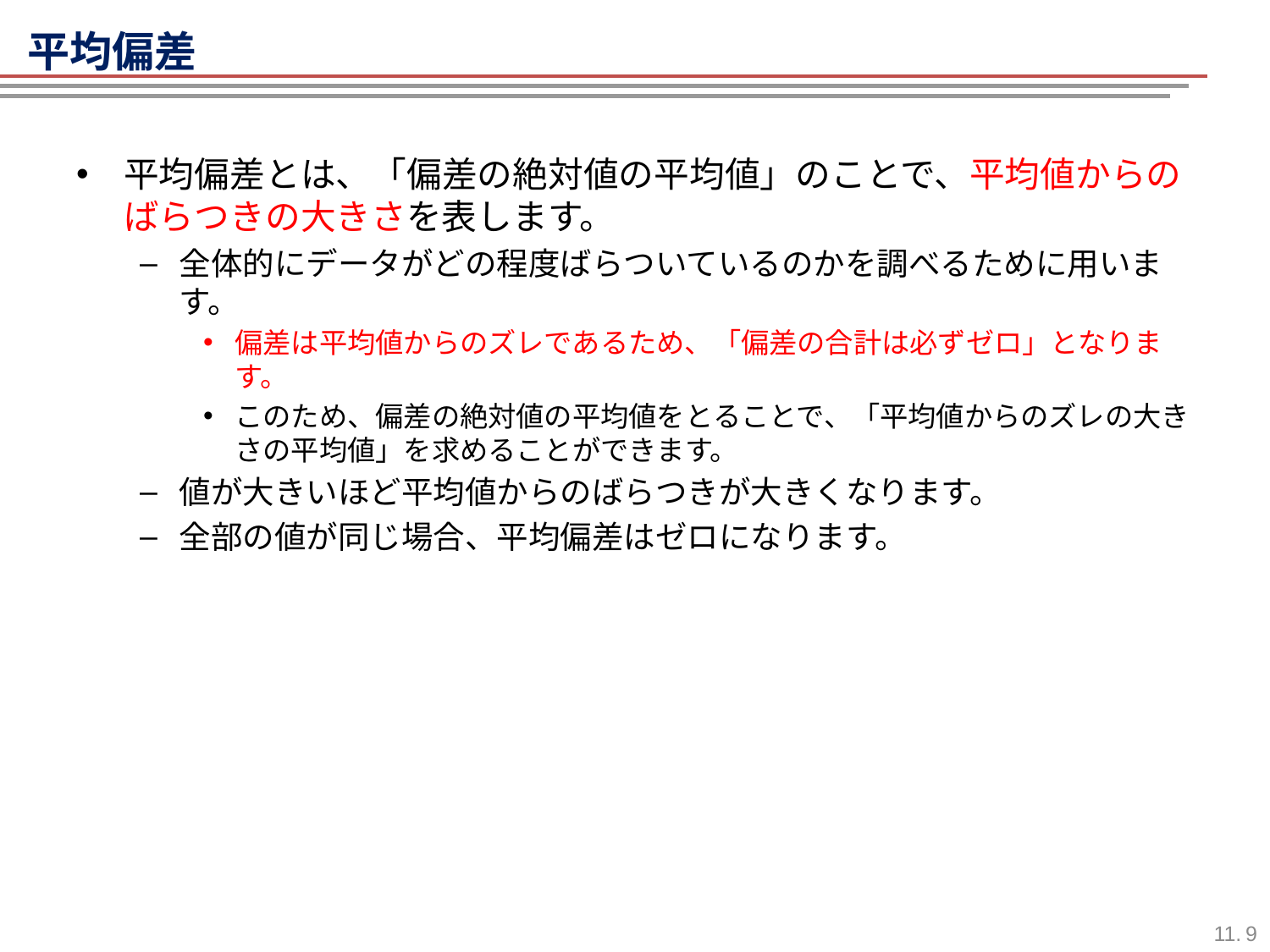

平均偏差
平均偏差とは、「偏差の絶対値の平均値」のことで、平均値からのばらつきの大きさを表します。
全体的にデータがどの程度ばらついているのかを調べるために用います。
偏差は平均値からのズレであるため、「偏差の合計は必ずゼロ」となります。
このため、偏差の絶対値の平均値をとることで、「平均値からのズレの大きさの平均値」を求めることができます。
値が大きいほど平均値からのばらつきが大きくなります。
全部の値が同じ場合、平均偏差はゼロになります。
9